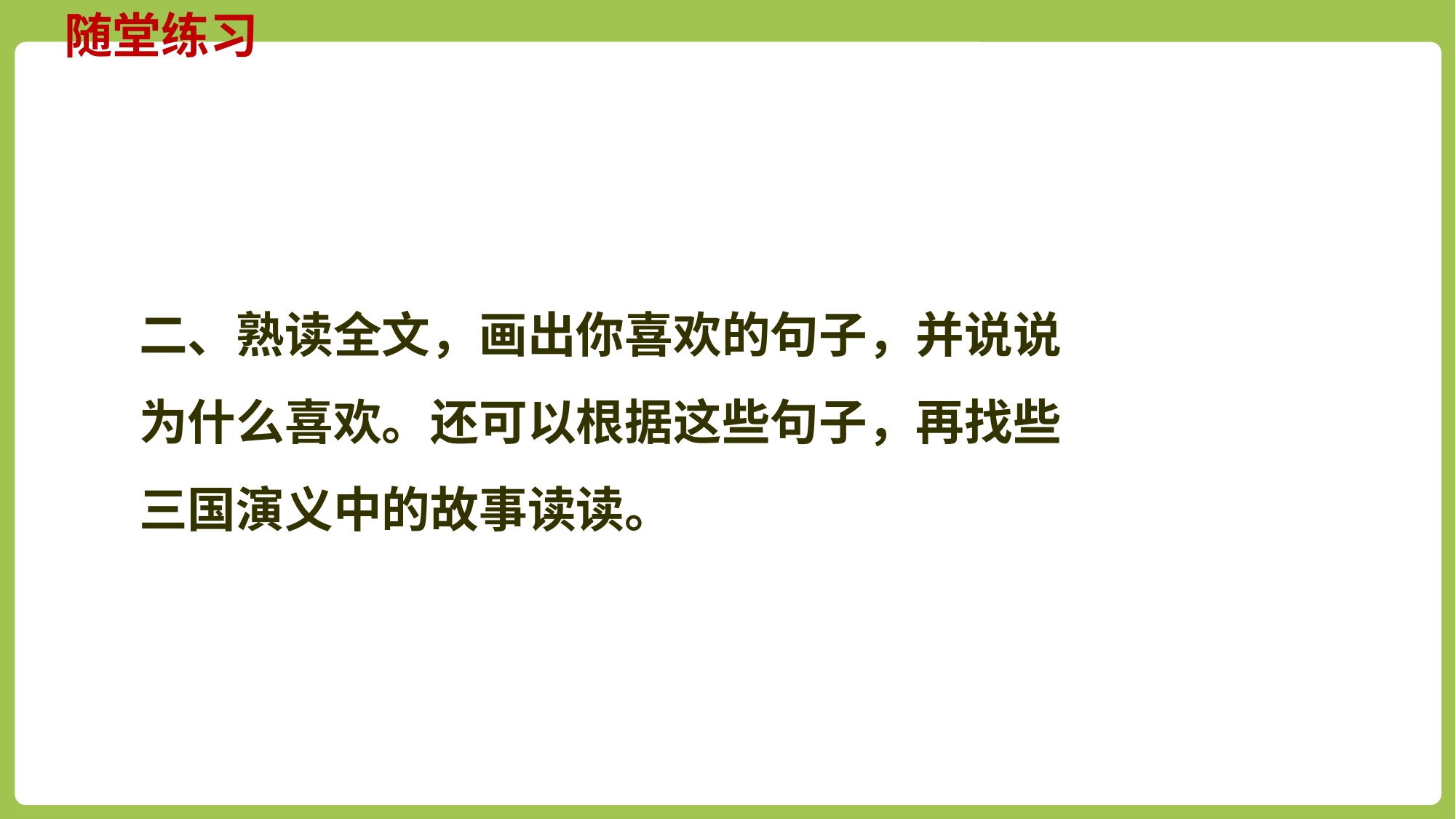

随堂练习
二、熟读全文，画出你喜欢的句子，并说说为什么喜欢。还可以根据这些句子，再找些三国演义中的故事读读。